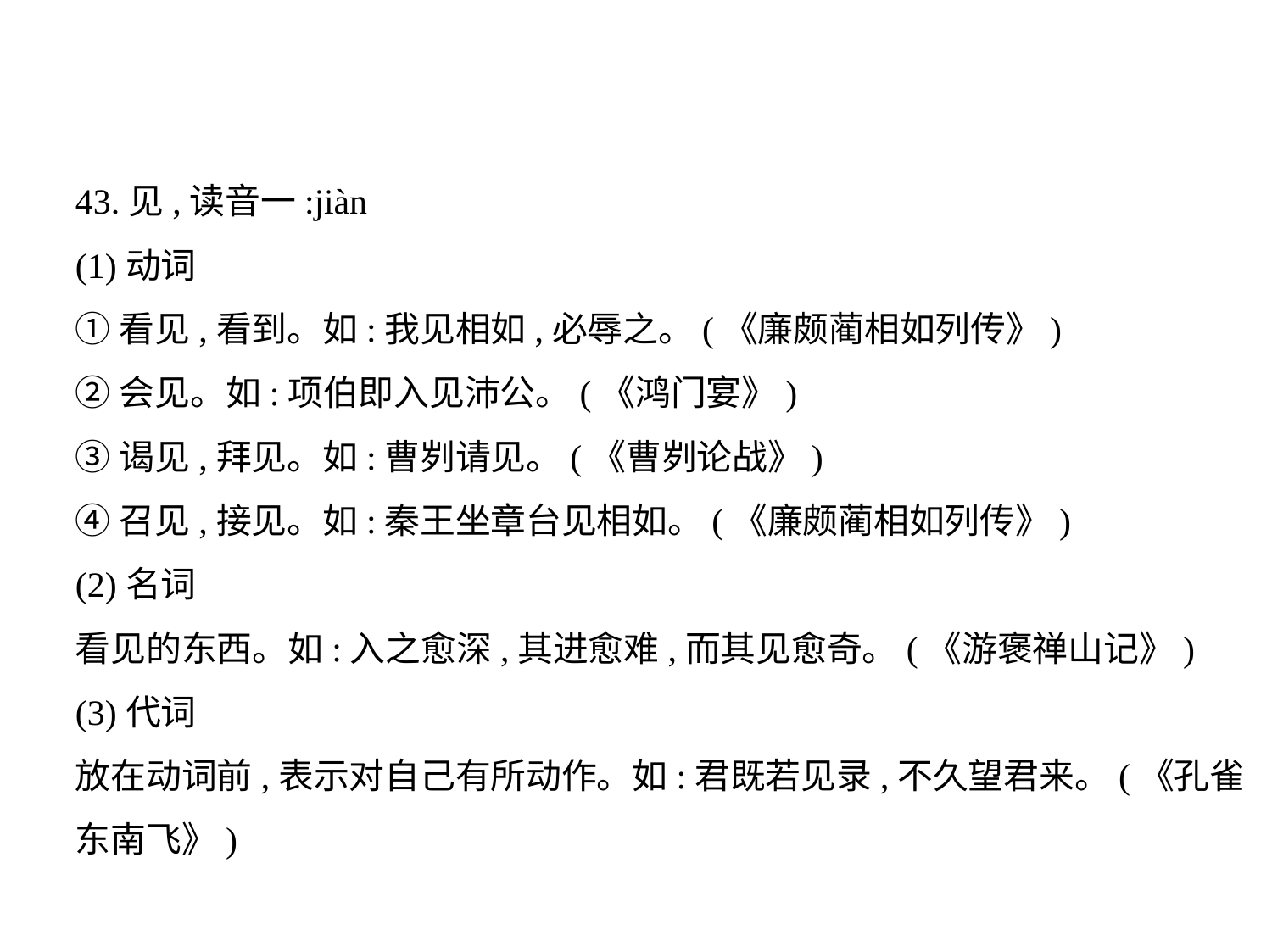

43.见,读音一:jiàn
(1)动词
①看见,看到。如:我见相如,必辱之。(《廉颇蔺相如列传》)
②会见。如:项伯即入见沛公。(《鸿门宴》)
③谒见,拜见。如:曹刿请见。(《曹刿论战》)
④召见,接见。如:秦王坐章台见相如。(《廉颇蔺相如列传》)
(2)名词
看见的东西。如:入之愈深,其进愈难,而其见愈奇。(《游褒禅山记》)
(3)代词
放在动词前,表示对自己有所动作。如:君既若见录,不久望君来。(《孔雀
东南飞》)